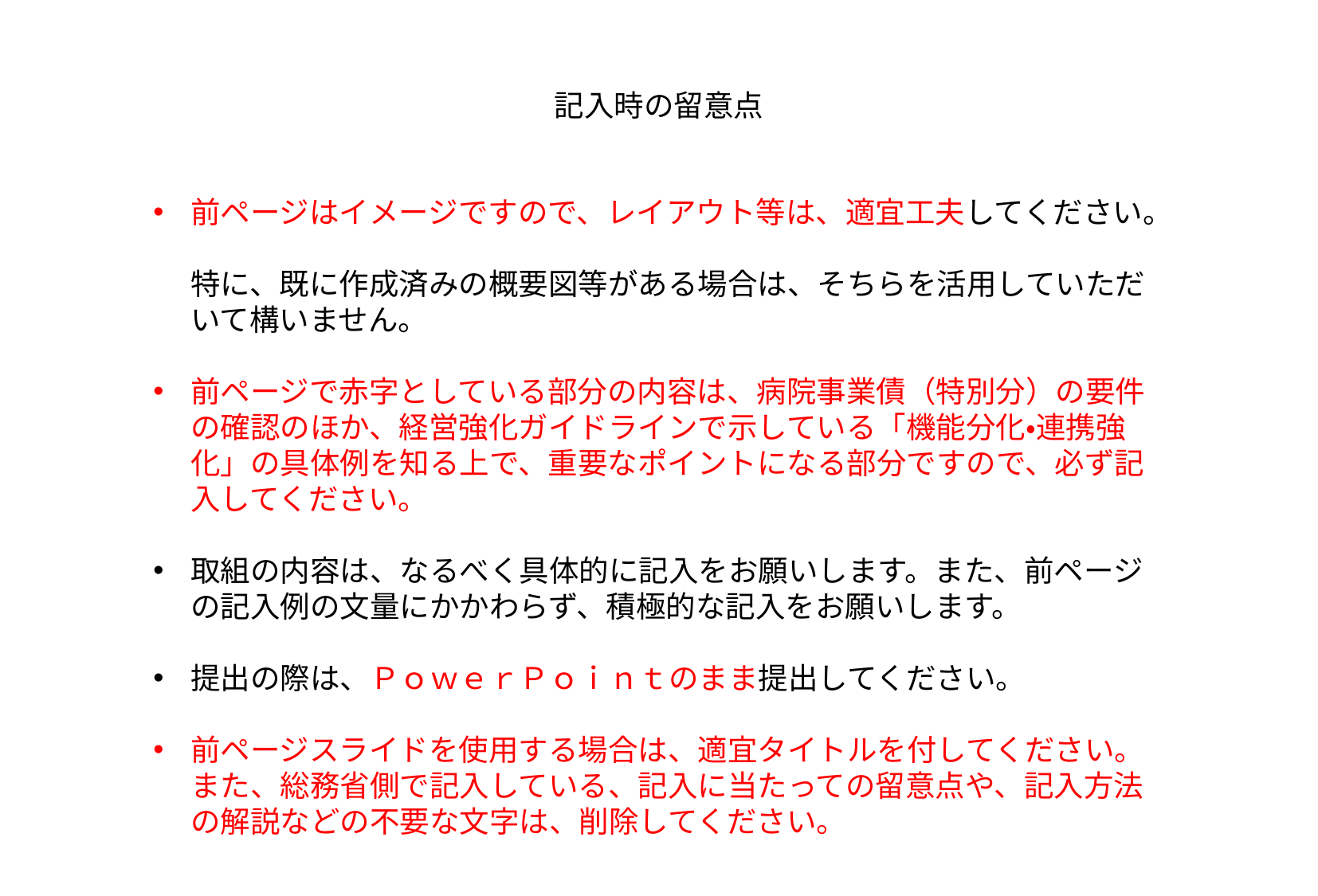

記入時の留意点
前ページはイメージですので、レイアウト等は、適宜工夫してください。
特に、既に作成済みの概要図等がある場合は、そちらを活用していただいて構いません。

前ページで赤字としている部分の内容は、病院事業債（特別分）の要件の確認のほか、経営強化ガイドラインで示している「機能分化・連携強化」の具体例を知る上で、重要なポイントになる部分ですので、必ず記入してください。

取組の内容は、なるべく具体的に記入をお願いします。また、前ページの記入例の文量にかかわらず、積極的な記入をお願いします。

提出の際は、ＰｏｗｅｒＰｏｉｎｔのまま提出してください。

前ページスライドを使用する場合は、適宜タイトルを付してください。
また、総務省側で記入している、記入に当たっての留意点や、記入方法の解説などの不要な文字は、削除してください。